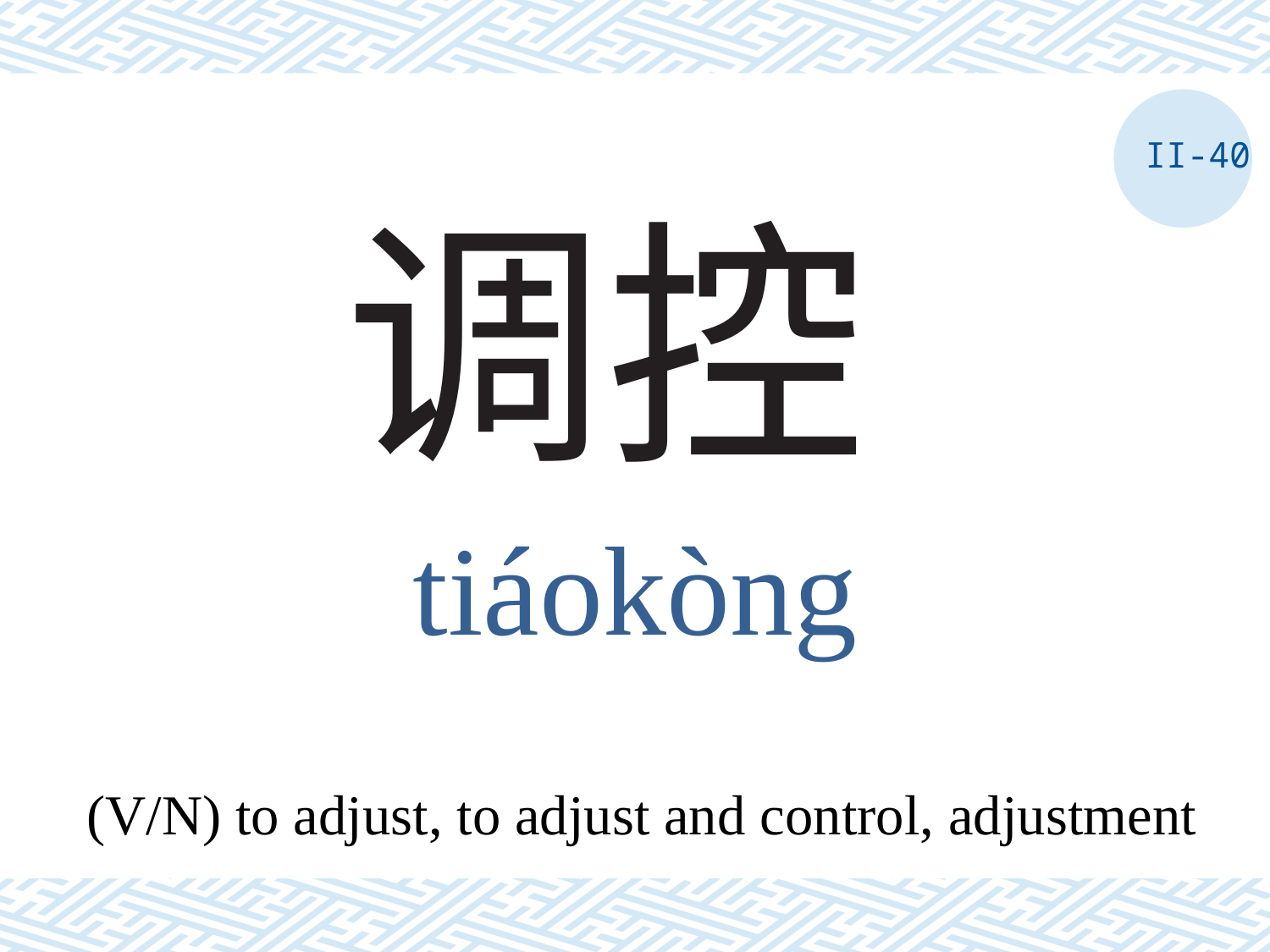

II-40

# 调控
tiáokòng
(V/N) to adjust, to adjust and control, adjustment